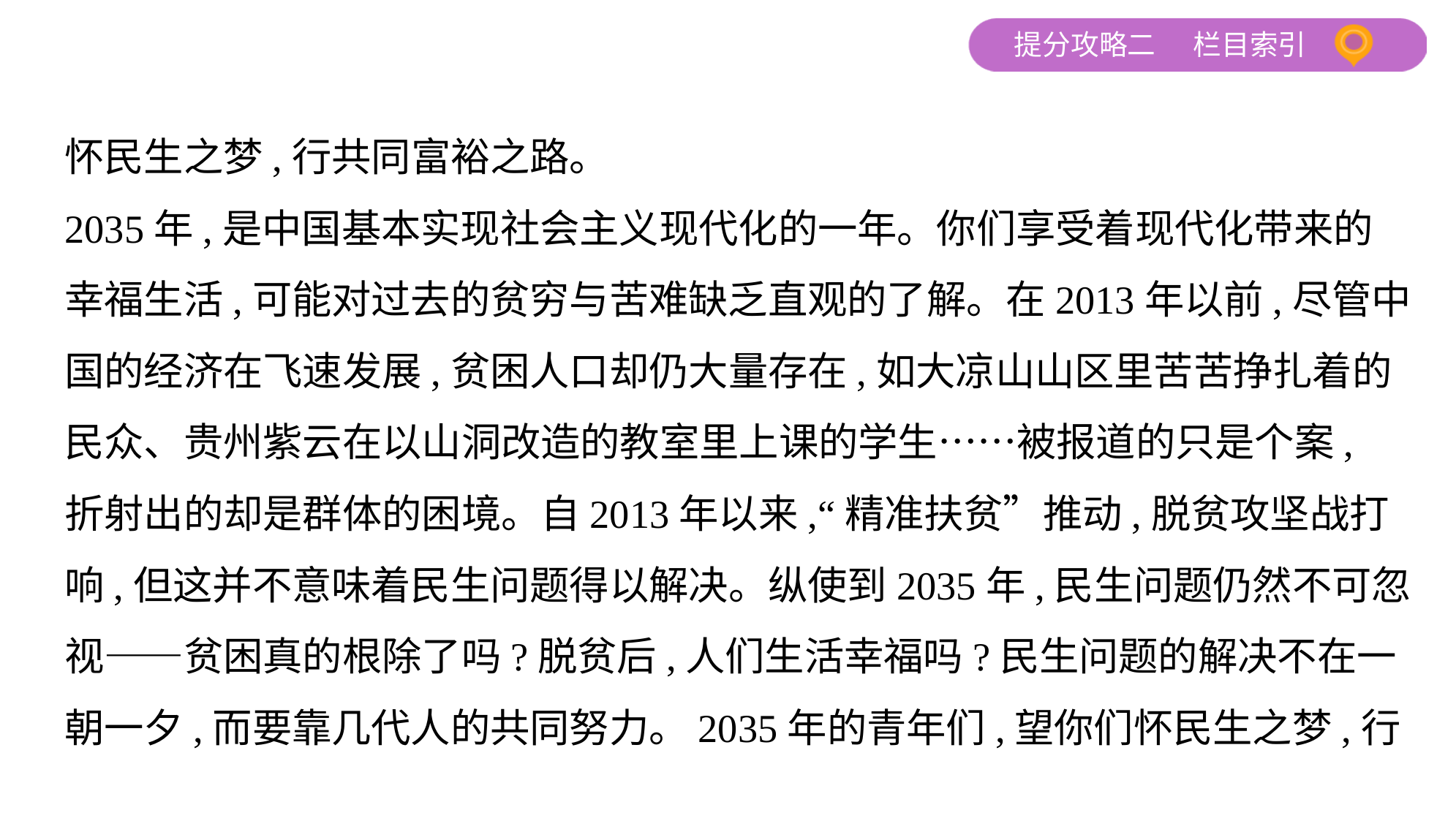

怀民生之梦,行共同富裕之路。
2035年,是中国基本实现社会主义现代化的一年。你们享受着现代化带来的
幸福生活,可能对过去的贫穷与苦难缺乏直观的了解。在2013年以前,尽管中
国的经济在飞速发展,贫困人口却仍大量存在,如大凉山山区里苦苦挣扎着的
民众、贵州紫云在以山洞改造的教室里上课的学生……被报道的只是个案,
折射出的却是群体的困境。自2013年以来,“精准扶贫”推动,脱贫攻坚战打
响,但这并不意味着民生问题得以解决。纵使到2035年,民生问题仍然不可忽
视——贫困真的根除了吗?脱贫后,人们生活幸福吗?民生问题的解决不在一
朝一夕,而要靠几代人的共同努力。2035年的青年们,望你们怀民生之梦,行